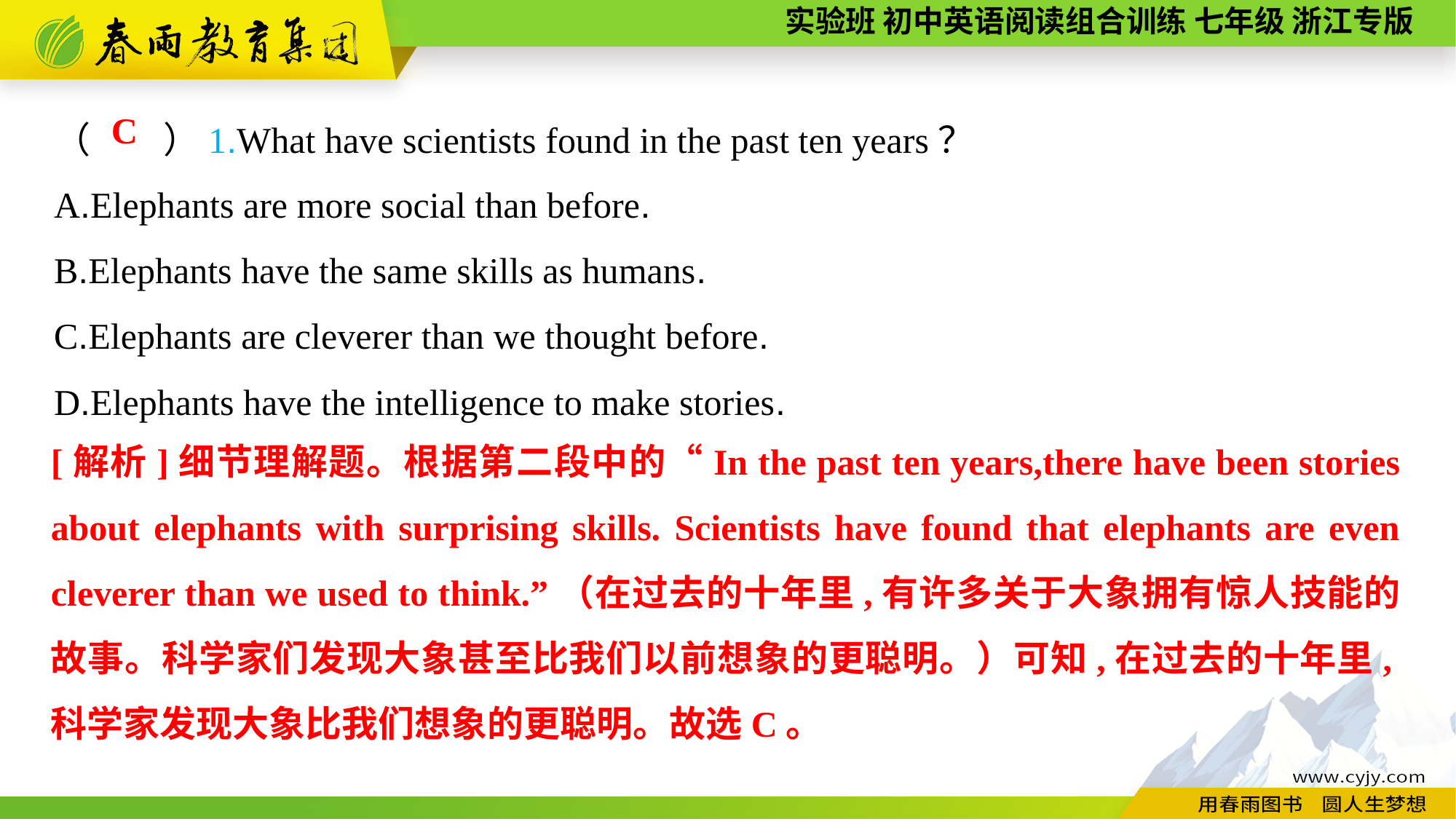

（　　）1.What have scientists found in the past ten years？
A.Elephants are more social than before.
B.Elephants have the same skills as humans.
C.Elephants are cleverer than we thought before.
D.Elephants have the intelligence to make stories.
C
[解析]细节理解题。根据第二段中的“In the past ten years,there have been stories about elephants with surprising skills. Scientists have found that elephants are even cleverer than we used to think.”（在过去的十年里,有许多关于大象拥有惊人技能的故事。科学家们发现大象甚至比我们以前想象的更聪明。）可知,在过去的十年里,科学家发现大象比我们想象的更聪明。故选C。